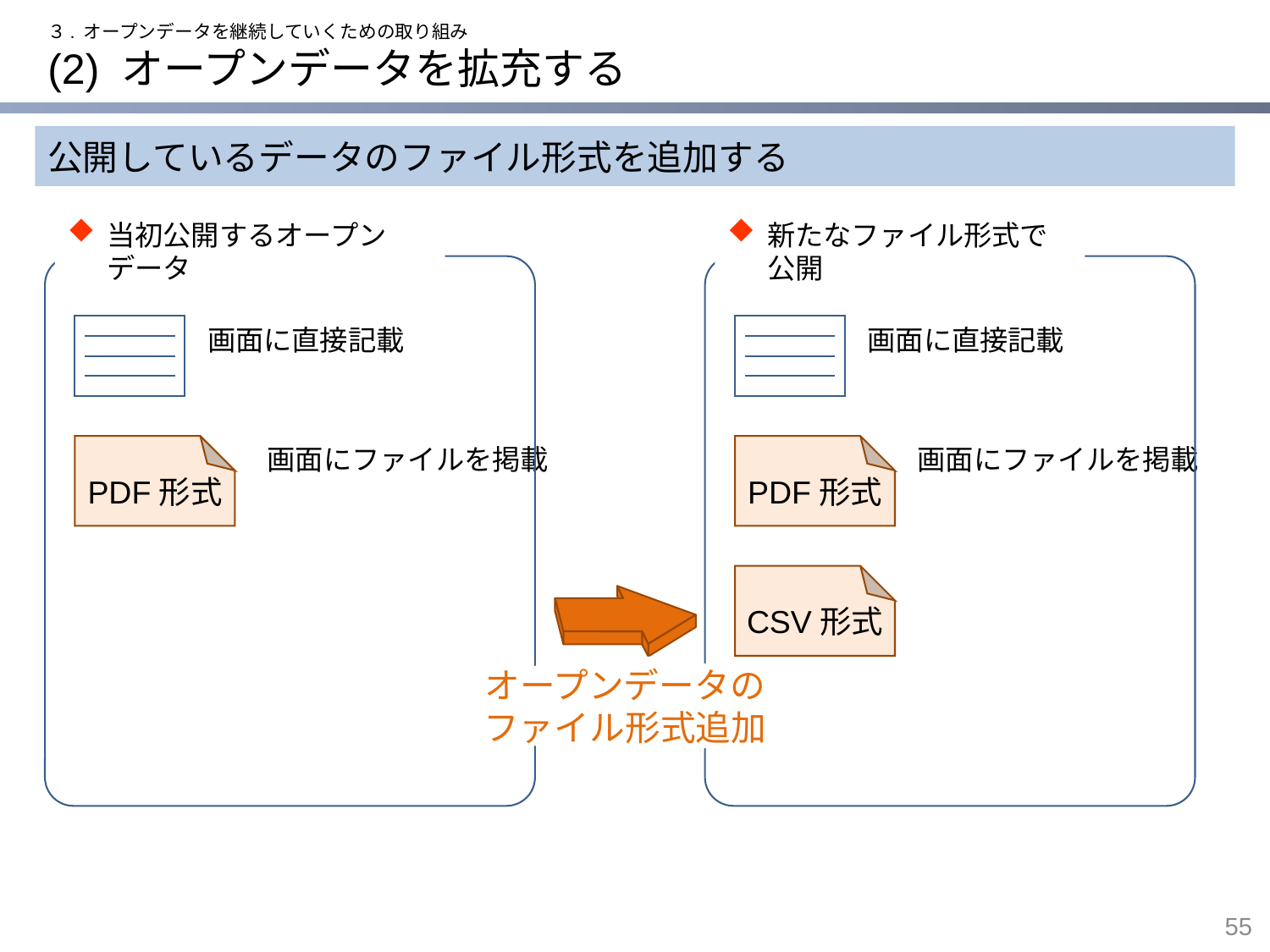

３. オープンデータを継続していくための取り組み
# (2) オープンデータを拡充する
公開しているデータのファイル形式を追加する
当初公開するオープンデータ
新たなファイル形式で公開

画面に直接記載

画面に直接記載

PDF形式
画面にファイルを掲載

PDF形式
画面にファイルを掲載

CSV形式

オープンデータの
ファイル形式追加
55